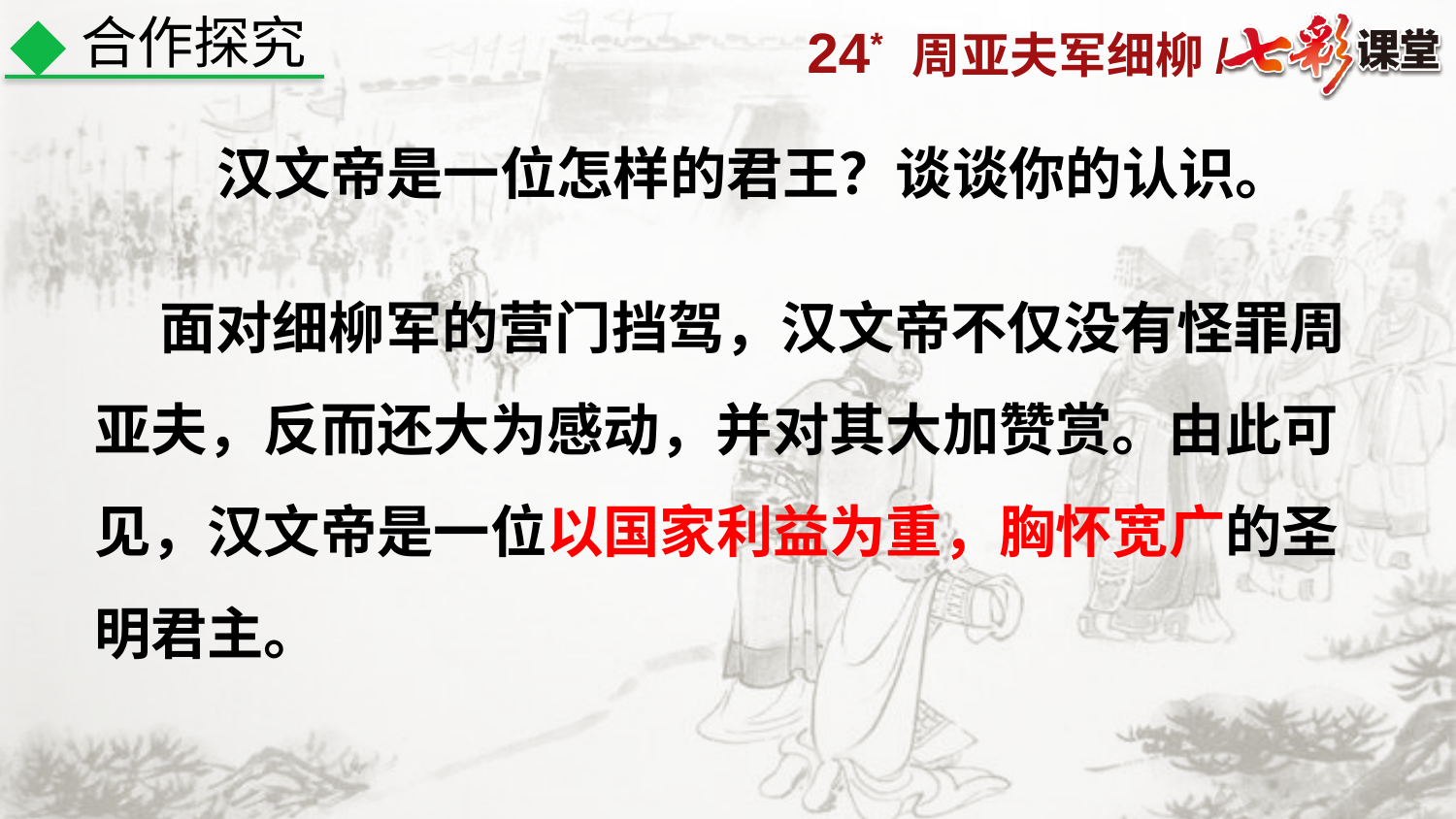

合作探究

汉文帝是一位怎样的君王？谈谈你的认识。
    面对细柳军的营门挡驾，汉文帝不仅没有怪罪周亚夫，反而还大为感动，并对其大加赞赏。由此可见，汉文帝是一位以国家利益为重，胸怀宽广的圣明君主。